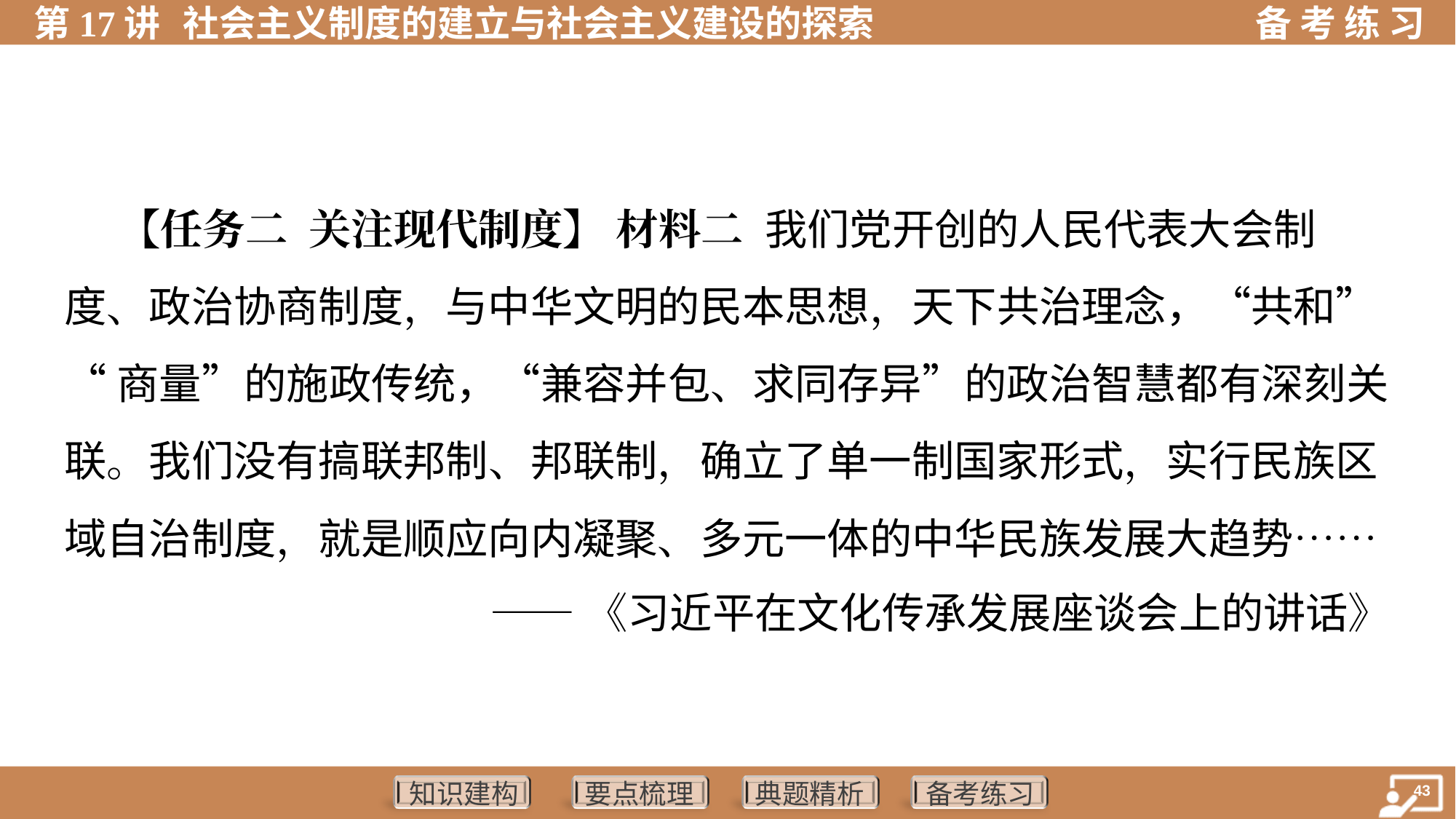

【任务二  关注现代制度】 材料二  我们党开创的人民代表大会制
度、政治协商制度，与中华文明的民本思想，天下共治理念，“共和”
“商量”的施政传统，“兼容并包、求同存异”的政治智慧都有深刻关
联。我们没有搞联邦制、邦联制，确立了单一制国家形式，实行民族区
域自治制度，就是顺应向内凝聚、多元一体的中华民族发展大趋势……
——《习近平在文化传承发展座谈会上的讲话》